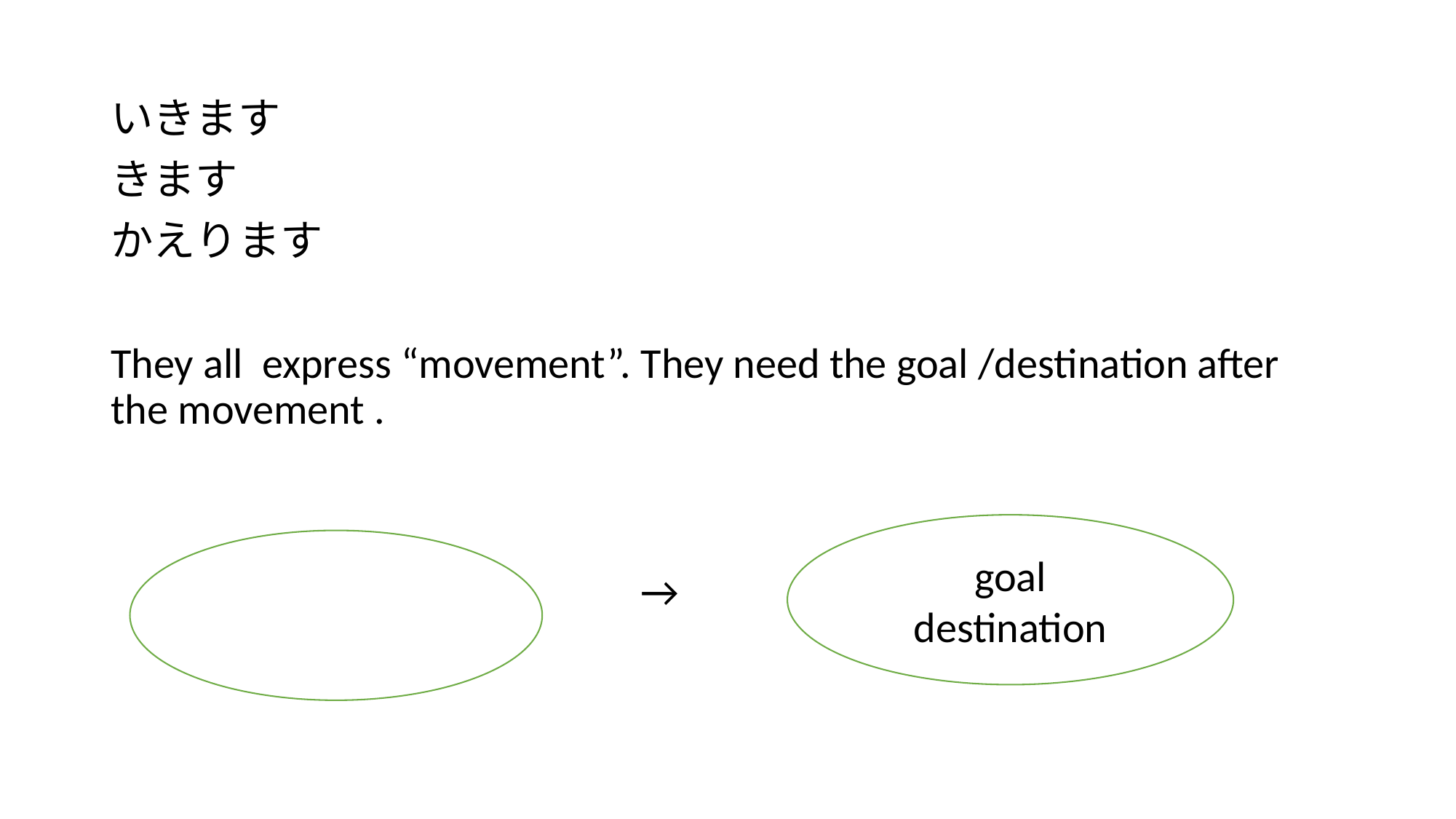

#
いきます
きます
かえります

They all  express “movement”. They need the goal /destination after the movement .

                                                       →

goal
destination